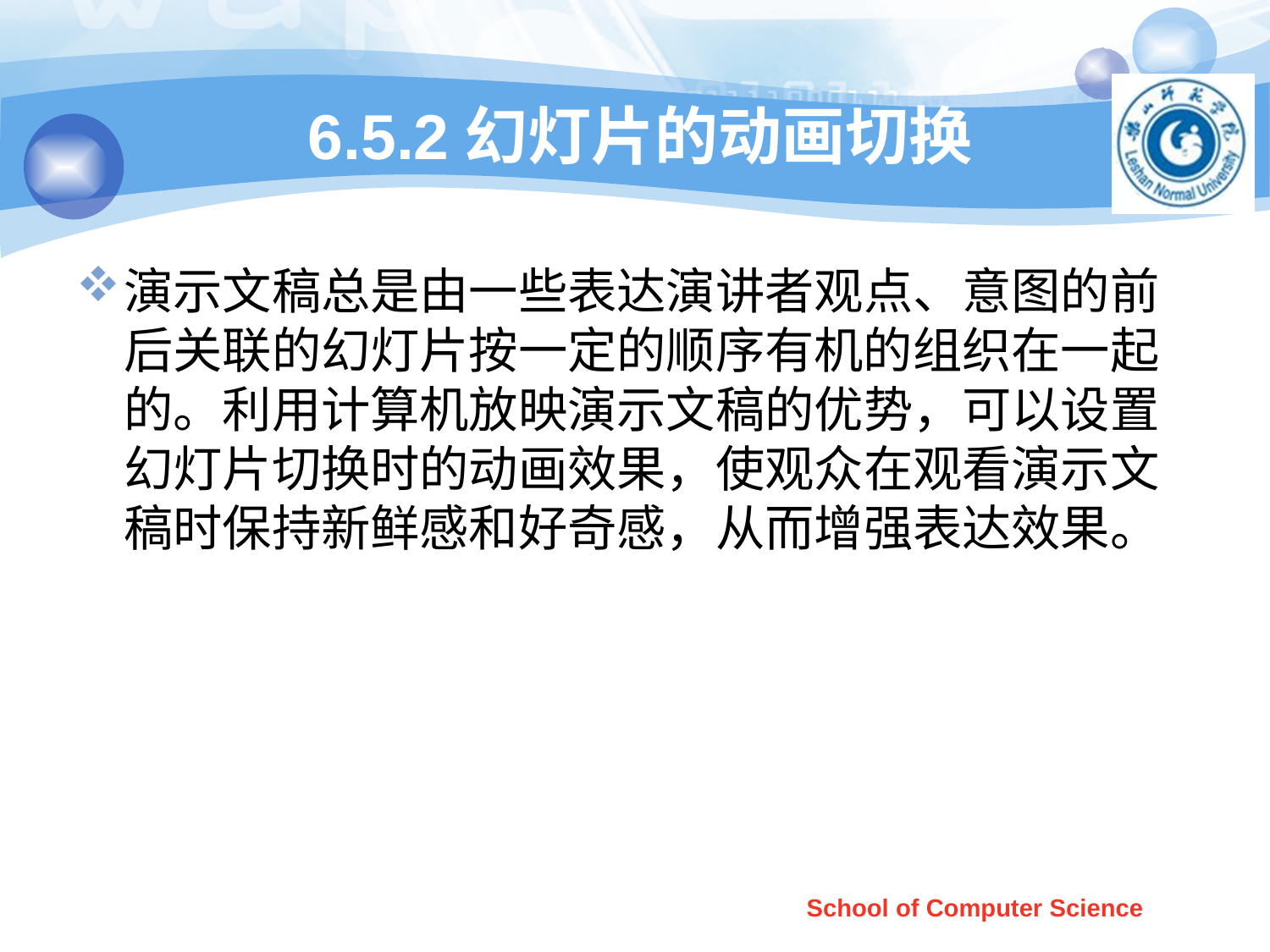

# 6.5.2幻灯片的动画切换
演示文稿总是由一些表达演讲者观点、意图的前后关联的幻灯片按一定的顺序有机的组织在一起的。利用计算机放映演示文稿的优势，可以设置幻灯片切换时的动画效果，使观众在观看演示文稿时保持新鲜感和好奇感，从而增强表达效果。
School of Computer Science